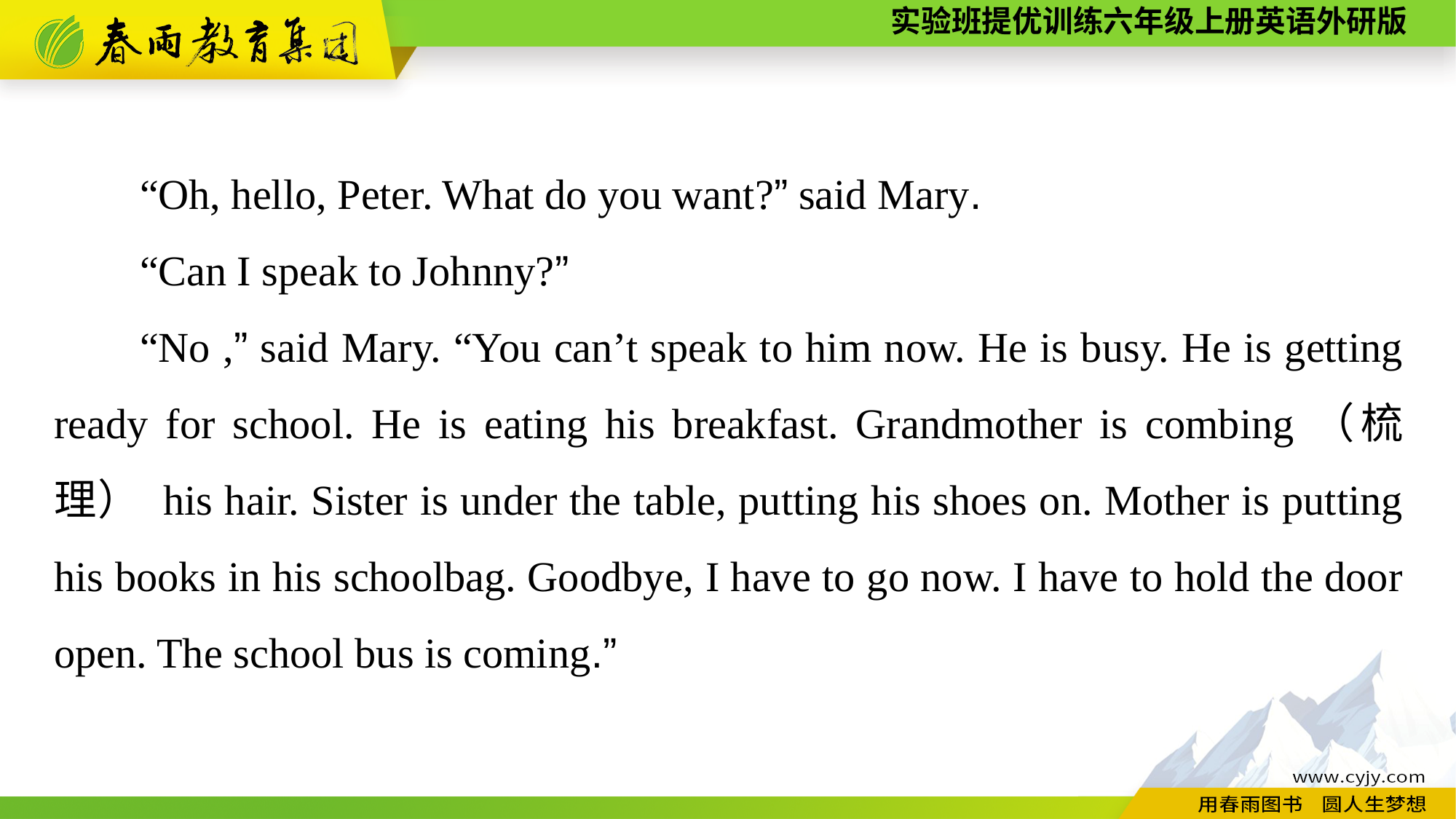

“Oh, hello, Peter. What do you want?” said Mary.
“Can I speak to Johnny?”
“No ,” said Mary. “You can’t speak to him now. He is busy. He is getting ready for school. He is eating his breakfast. Grandmother is combing（梳理） his hair. Sister is under the table, putting his shoes on. Mother is putting his books in his schoolbag. Goodbye, I have to go now. I have to hold the door open. The school bus is coming.”